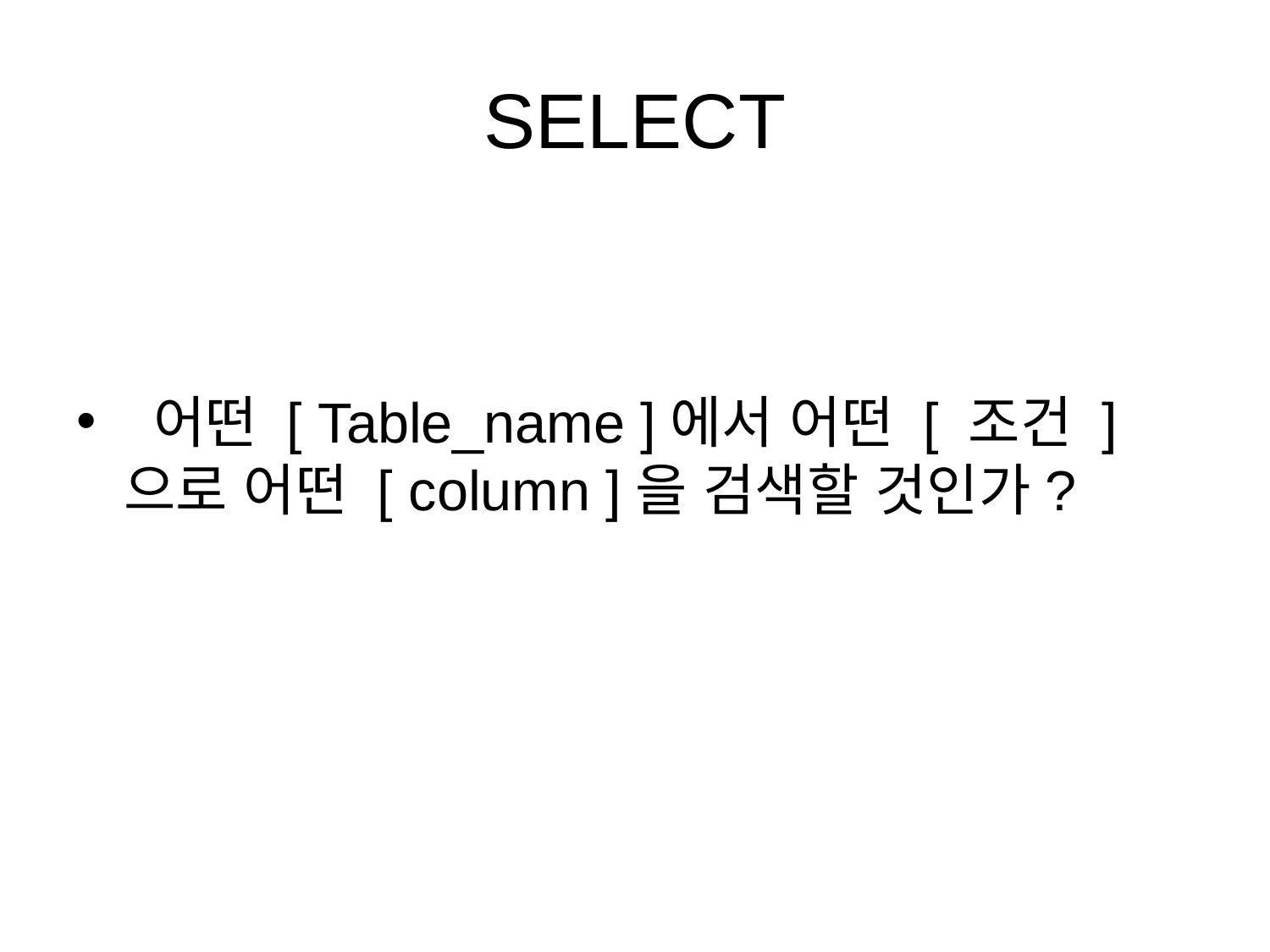

# SELECT

 어떤 [ Table_name ]에서 어떤 [ 조건 ]으로 어떤 [ column ]을 검색할 것인가?